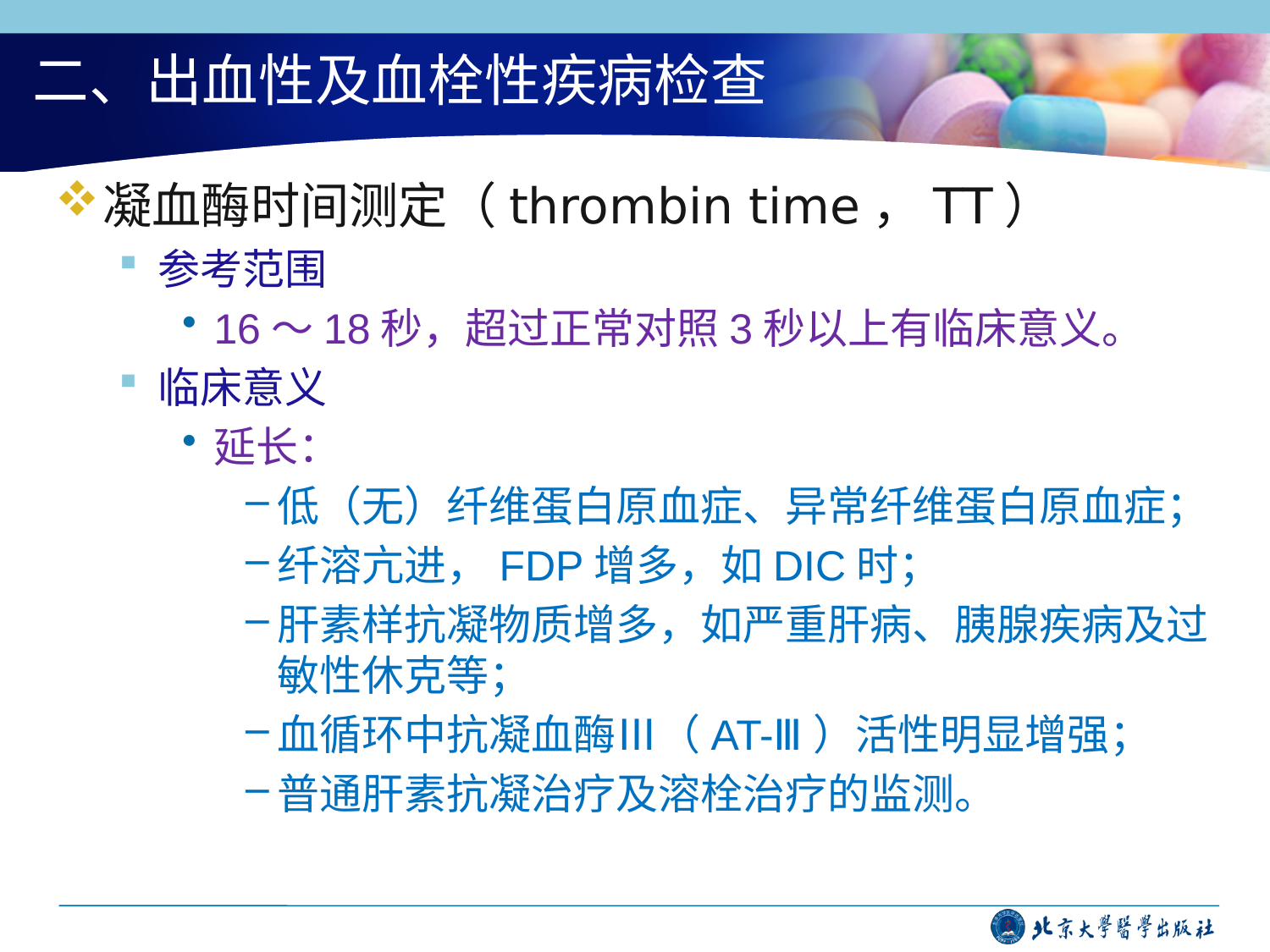

# 二、出血性及血栓性疾病检查
凝血酶时间测定（thrombin time，TT）
参考范围
16～18秒，超过正常对照3秒以上有临床意义。
临床意义
延长：
低（无）纤维蛋白原血症、异常纤维蛋白原血症；
纤溶亢进，FDP增多，如DIC时；
肝素样抗凝物质增多，如严重肝病、胰腺疾病及过敏性休克等；
血循环中抗凝血酶Ⅲ（AT-Ⅲ）活性明显增强；
普通肝素抗凝治疗及溶栓治疗的监测。